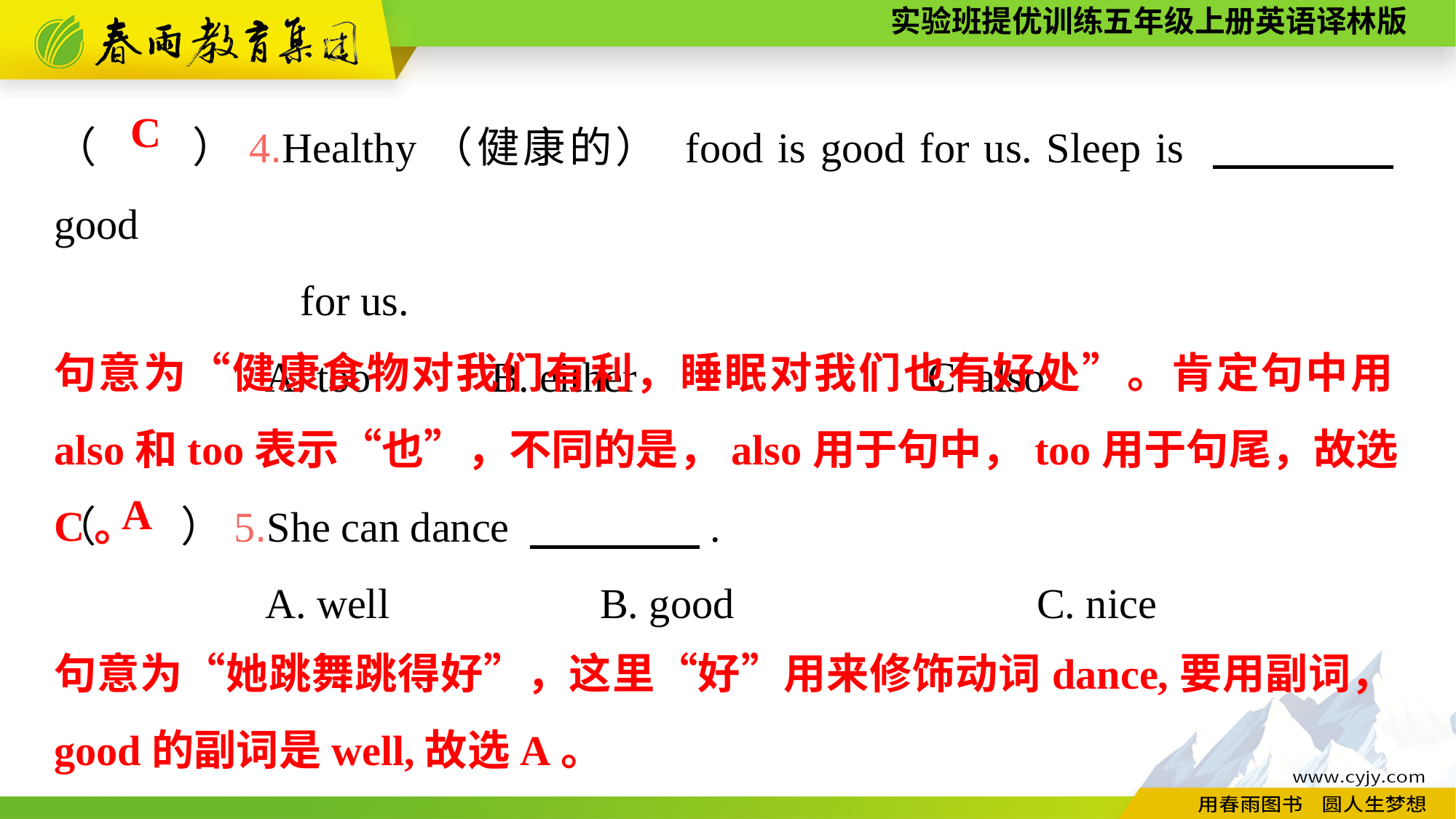

（　　）4.Healthy（健康的） food is good for us. Sleep is 　　　　good
	             for us.
                    A. too		B. either			C. also
C
句意为“健康食物对我们有利，睡眠对我们也有好处”。肯定句中用also和too表示“也”，不同的是，also用于句中，too用于句尾，故选C。
（　　）5.She can dance 　　　　.
                    A. well		B. good			C. nice
A
句意为“她跳舞跳得好”，这里“好”用来修饰动词dance,要用副词，good的副词是well,故选A。